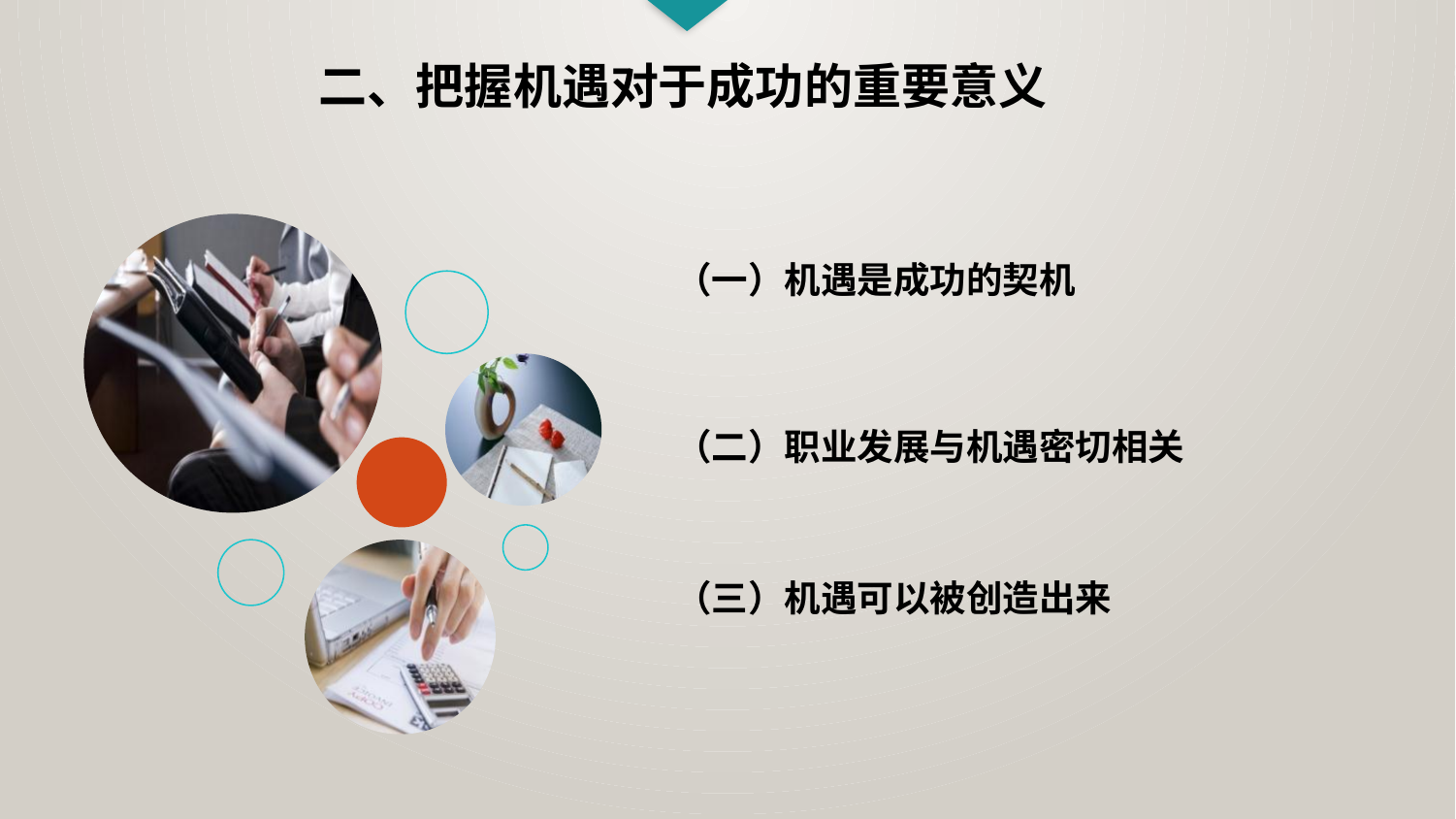

二、把握机遇对于成功的重要意义

（一）机遇是成功的契机

（二）职业发展与机遇密切相关

（三）机遇可以被创造出来